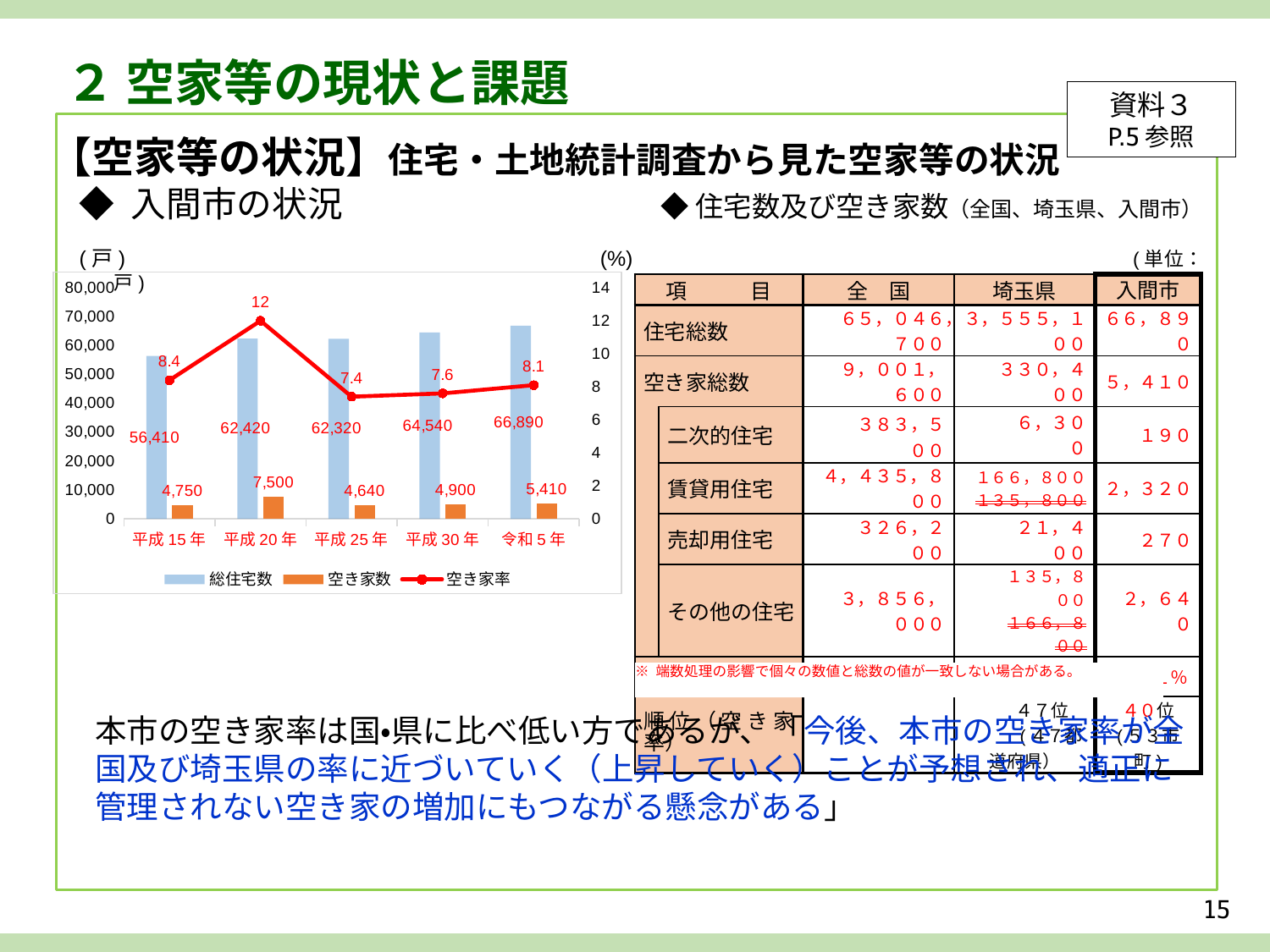

２ 空家等の現状と課題
資料３
P.5参照
【空家等の状況】住宅・土地統計調査から見た空家等の状況

◆ 入間市の状況　　　　　　　　　◆ 住宅数及び空き家数（全国、埼玉県、入間市）
(戸)　　　　　　　　　　　　　　　　　　　　　  (%)   　　　　　　　　　　　　　　　　　　　　　　(単位：戸)

### Chart

| Category | 総住宅数 | 空き家数 | 空き家率 |
|---|---|---|---|
| 平成15年 | 56410.0 | 4750.0 | 8.4 |
| 平成20年 | 62420.0 | 7500.0 | 12.0 |
| 平成25年 | 62320.0 | 4640.0 | 7.4 |
| 平成30年 | 64540.0 | 4900.0 | 7.6 |
| 令和5年 | 66890.0 | 5410.0 | 8.1 |
| 項　　　目 |  | 全　国 | 埼玉県 | 入間市 |
| --- | --- | --- | --- | --- |
| 住宅総数 |  | ６５，０４６，７００ | ３，５５５，１００ | ６６，８９０ |
| 空き家総数 |  | ９，００１，６００ | ３３０，４００ | ５，４１０ |
|  | 二次的住宅 | ３８３，５００ | ６，３００ | １９０ |
|  | 賃貸用住宅 | ４，４３５，８００ | １６６，８００ １３５，８００ | ２，３２０ |
|  | 売却用住宅 | ３２６，２００ | ２１，４００ | ２７０ |
|  | その他の住宅 | ３，８５６，０００ | １３５，８００ １６６，８００ | ２，６４０ |
| 空き家率 |  | １３．８％ | ９．３％ | ８．１％ |
| 順位（空き家率） |  |  | ４７位 (４７都道府県） | ４０位 (５３市町) |

※ 端数処理の影響で個々の数値と総数の値が一致しない場合がある。
本市の空き家率は国・県に比べ低い方であるが、「今後、本市の空き家率が全国及び埼玉県の率に近づいていく（上昇していく）ことが予想され、適正に管理されない空き家の増加にもつながる懸念がある」
15